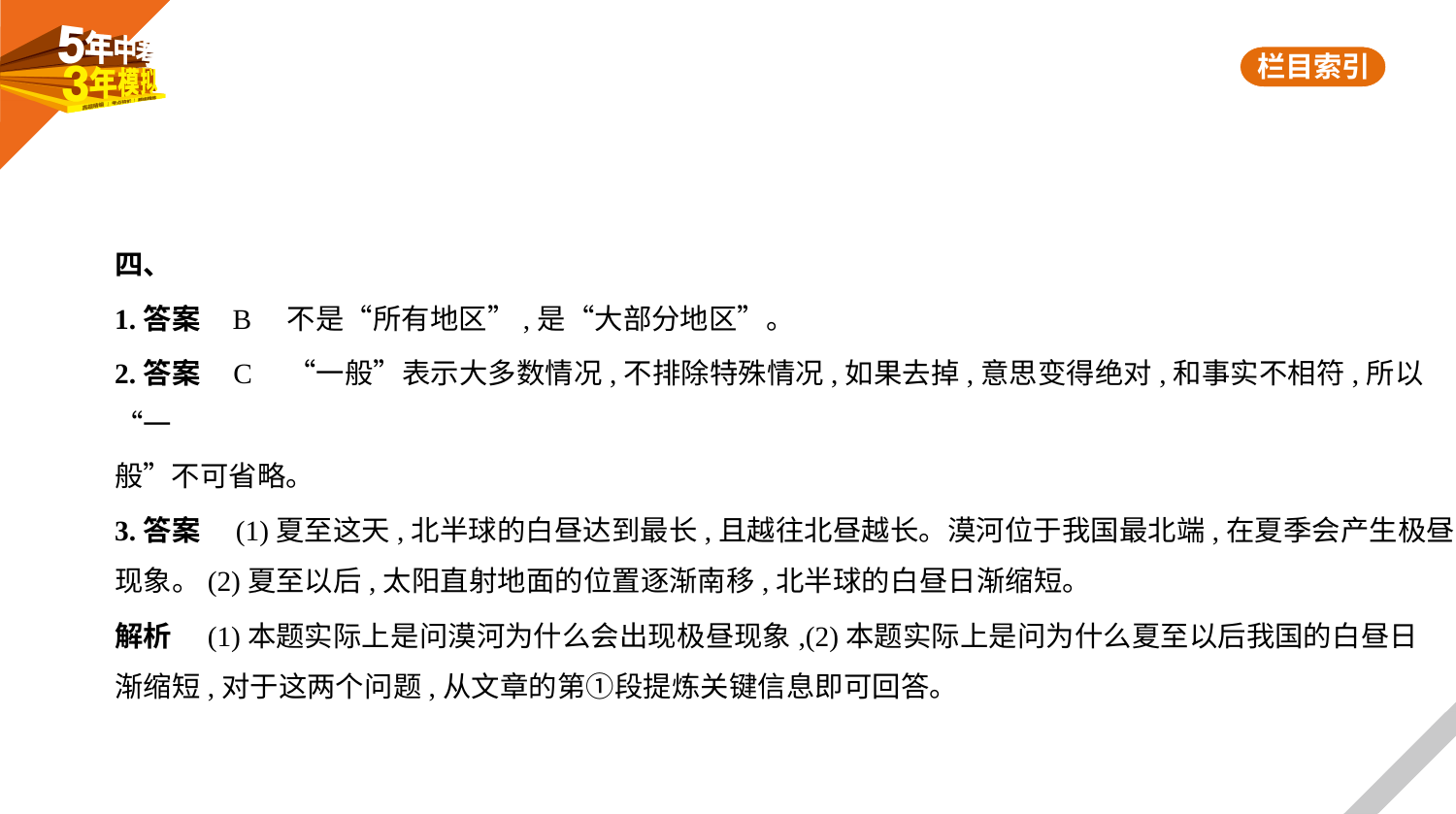

四、
1.答案    B　不是“所有地区”,是“大部分地区”。
2.答案    C　“一般”表示大多数情况,不排除特殊情况,如果去掉,意思变得绝对,和事实不相符,所以“一
般”不可省略。
3.答案　(1)夏至这天,北半球的白昼达到最长,且越往北昼越长。漠河位于我国最北端,在夏季会产生极昼
现象。(2)夏至以后,太阳直射地面的位置逐渐南移,北半球的白昼日渐缩短。
解析　(1)本题实际上是问漠河为什么会出现极昼现象,(2)本题实际上是问为什么夏至以后我国的白昼日
渐缩短,对于这两个问题,从文章的第①段提炼关键信息即可回答。